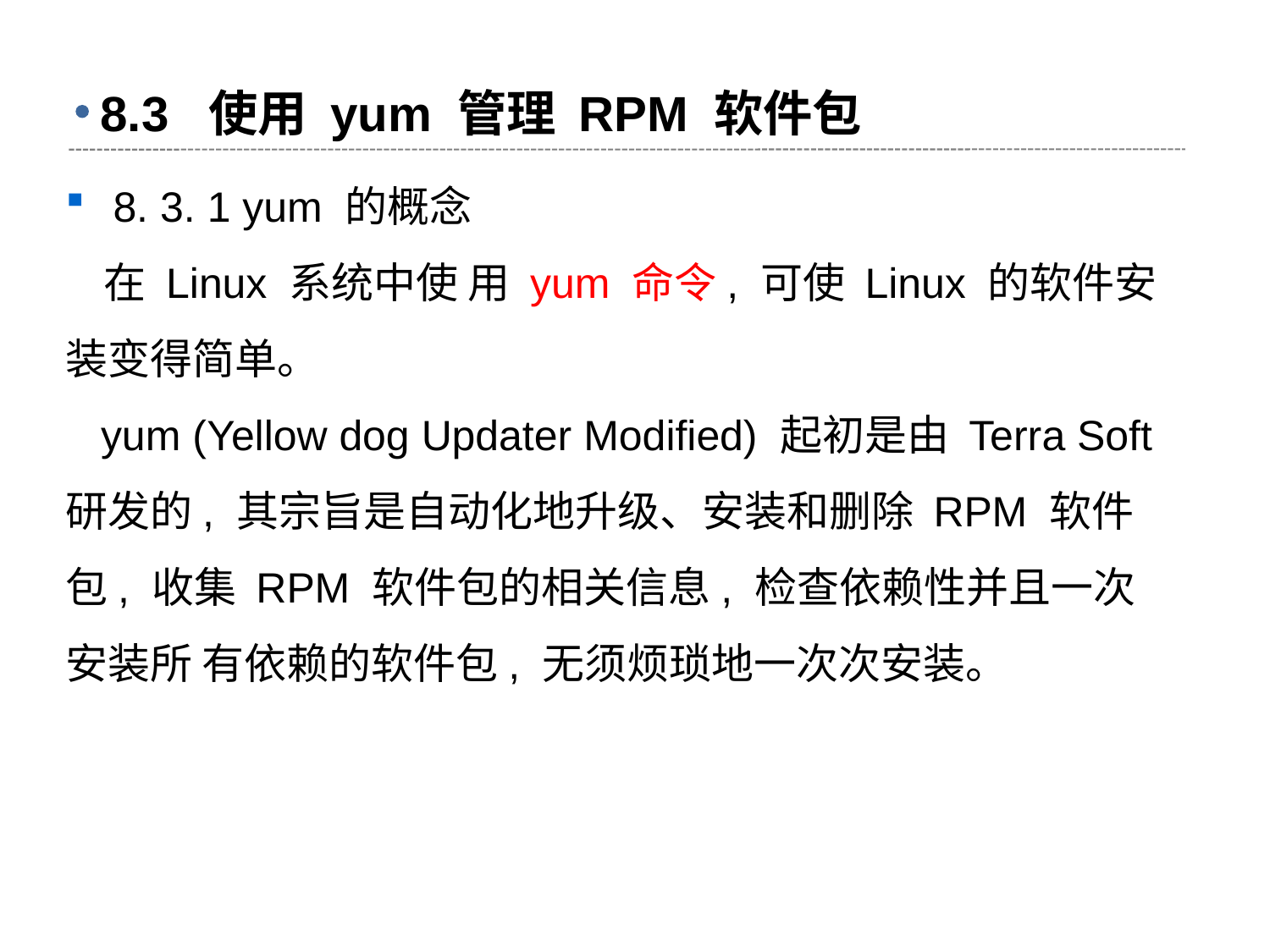

# 8.3  使用 yum 管理 RPM 软件包
8. 3. 1 yum 的概念
   在 Linux 系统中使 用 yum 命令, 可使 Linux 的软件安装变得简单。
   yum (Yellow dog Updater Modified) 起初是由 Terra Soft 研发的, 其宗旨是自动化地升级、安装和删除 RPM 软件包, 收集 RPM 软件包的相关信息, 检查依赖性并且一次安装所 有依赖的软件包, 无须烦琐地一次次安装。